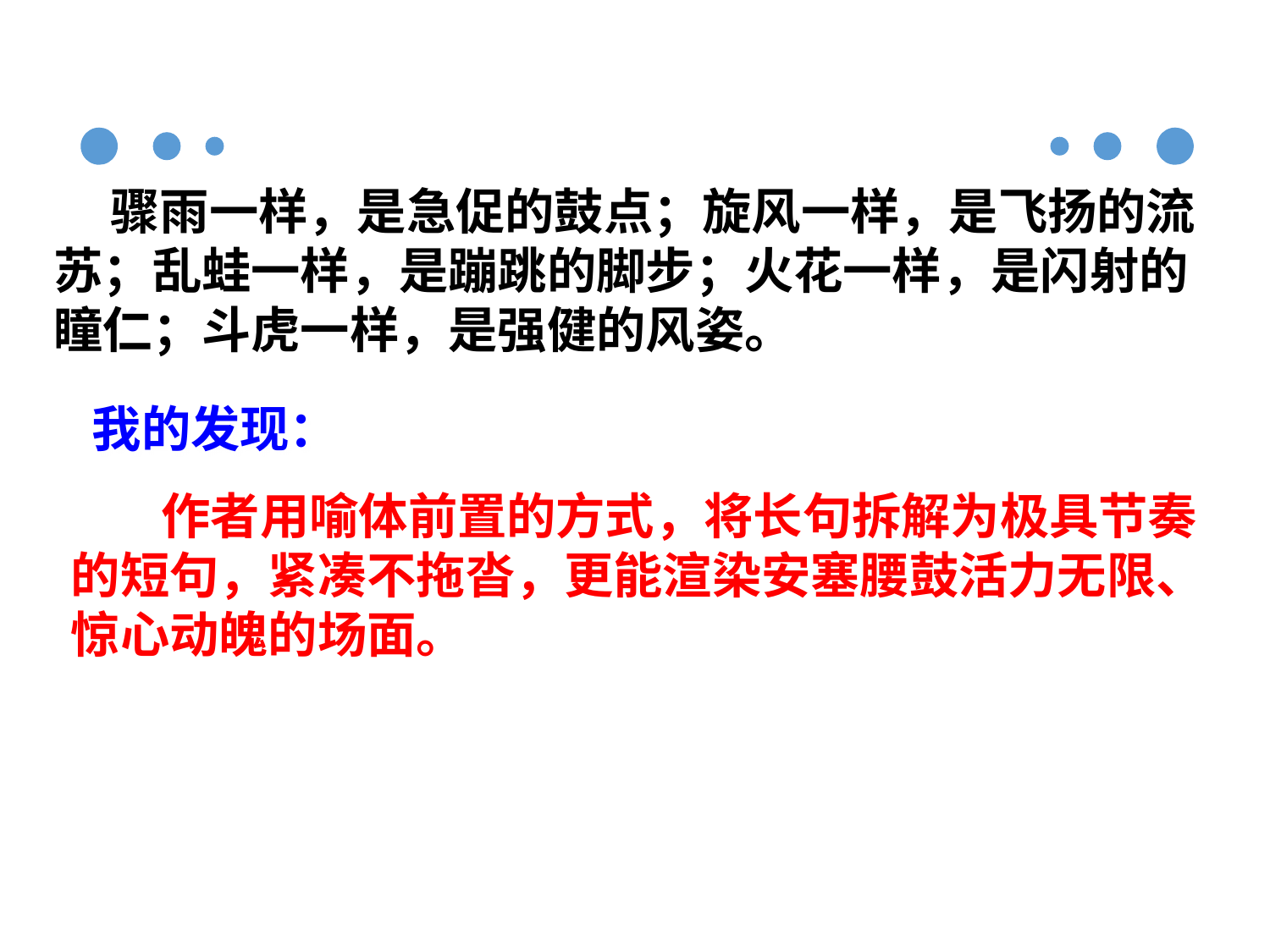

骤雨一样，是急促的鼓点；旋风一样，是飞扬的流苏；乱蛙一样，是蹦跳的脚步；火花一样，是闪射的瞳仁；斗虎一样，是强健的风姿。
我的发现：
       作者用喻体前置的方式，将长句拆解为极具节奏的短句，紧凑不拖沓，更能渲染安塞腰鼓活力无限、惊心动魄的场面。